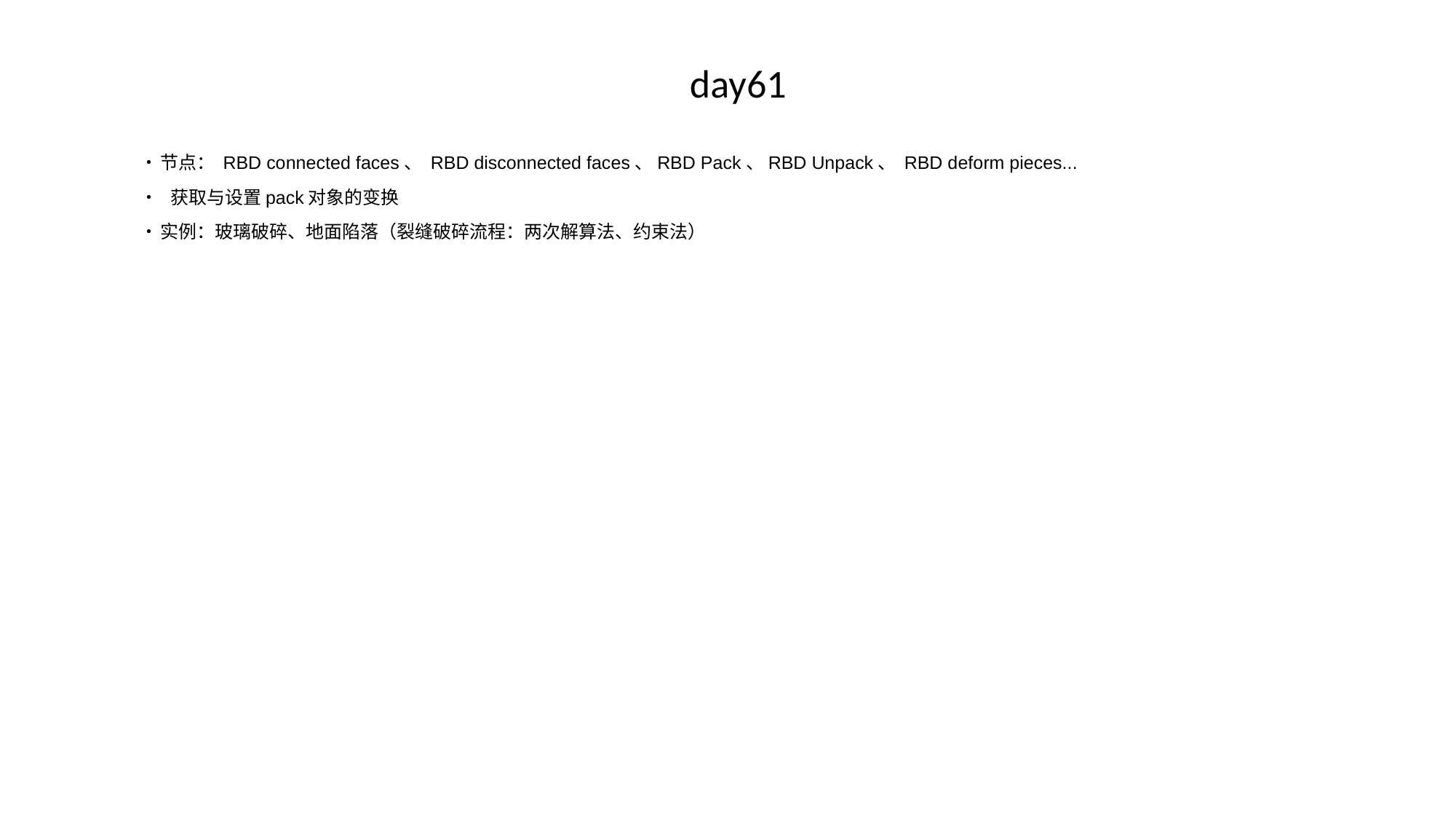

# day61
•	节点： RBD connected faces、 RBD disconnected faces、RBD Pack、RBD Unpack、 RBD deform pieces...
•  获取与设置pack对象的变换
•	实例：玻璃破碎、地面陷落（裂缝破碎流程：两次解算法、约束法）